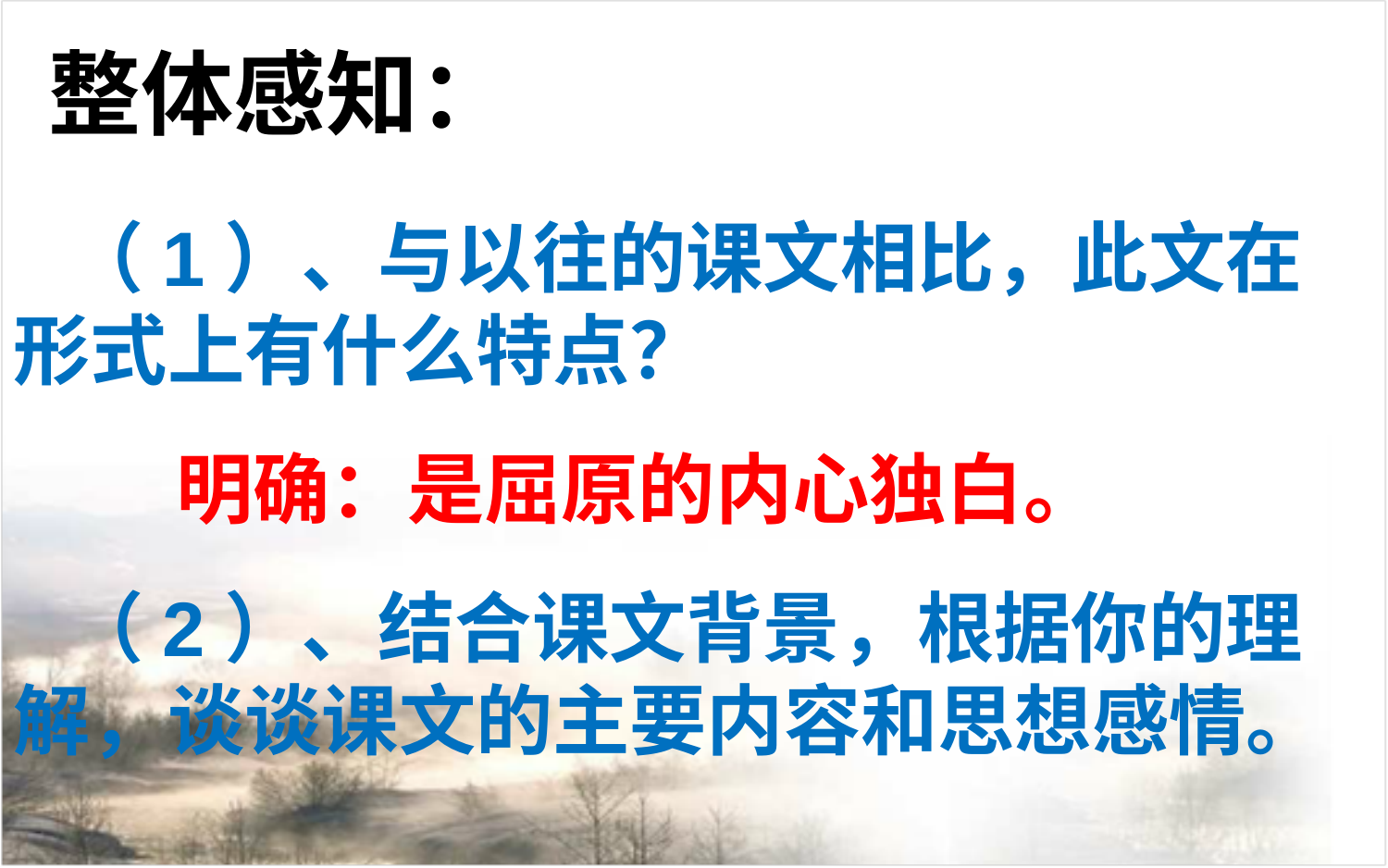

整体感知：
  （1）、与以往的课文相比，此文在形式上有什么特点？

  （2）、结合课文背景，根据你的理解，谈谈课文的主要内容和思想感情。
明确：是屈原的内心独白。